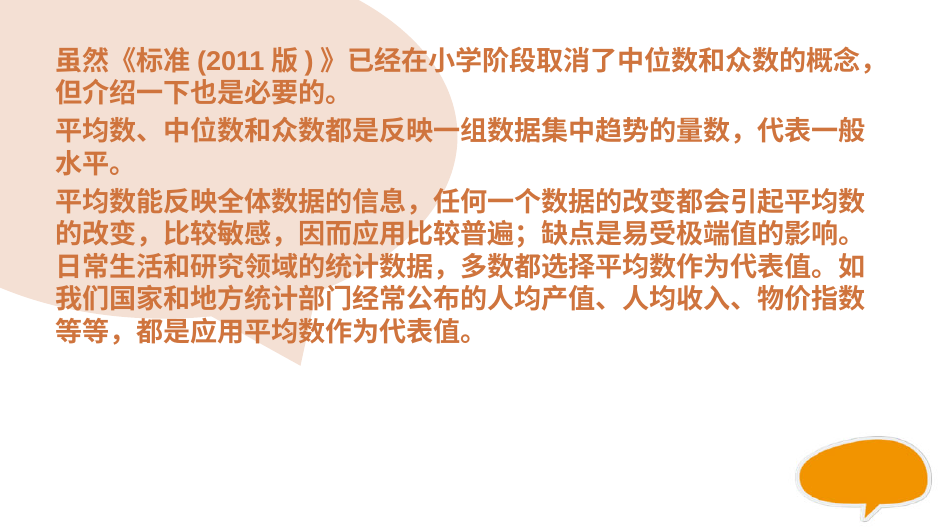

#
虽然《标准(2011版)》已经在小学阶段取消了中位数和众数的概念，但介绍一下也是必要的。
平均数、中位数和众数都是反映一组数据集中趋势的量数，代表一般水平。
平均数能反映全体数据的信息，任何一个数据的改变都会引起平均数的改变，比较敏感，因而应用比较普遍；缺点是易受极端值的影响。日常生活和研究领域的统计数据，多数都选择平均数作为代表值。如我们国家和地方统计部门经常公布的人均产值、人均收入、物价指数等等，都是应用平均数作为代表值。